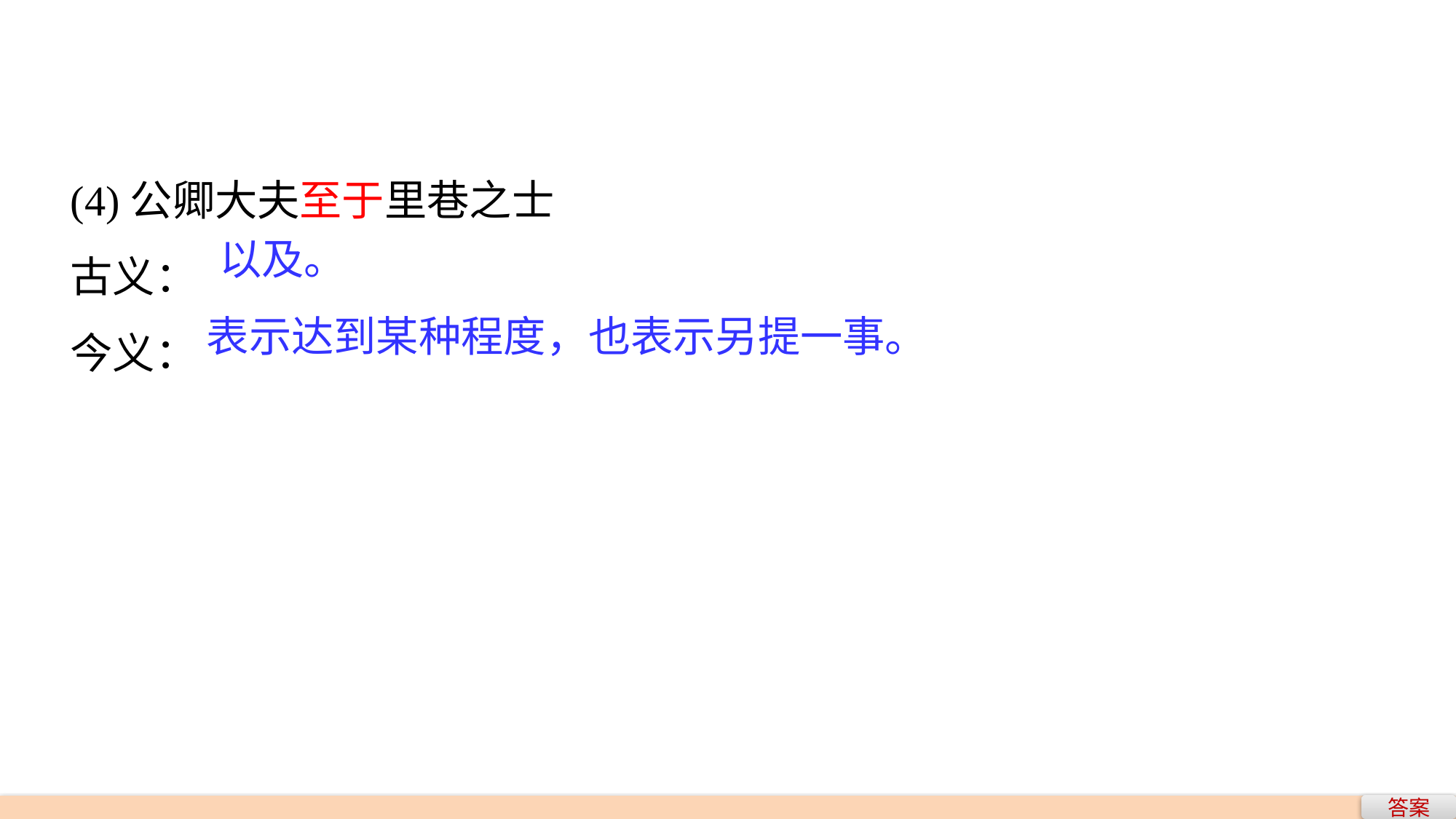

(4)公卿大夫至于里巷之士
古义：
今义：
以及。
表示达到某种程度，也表示另提一事。
答案